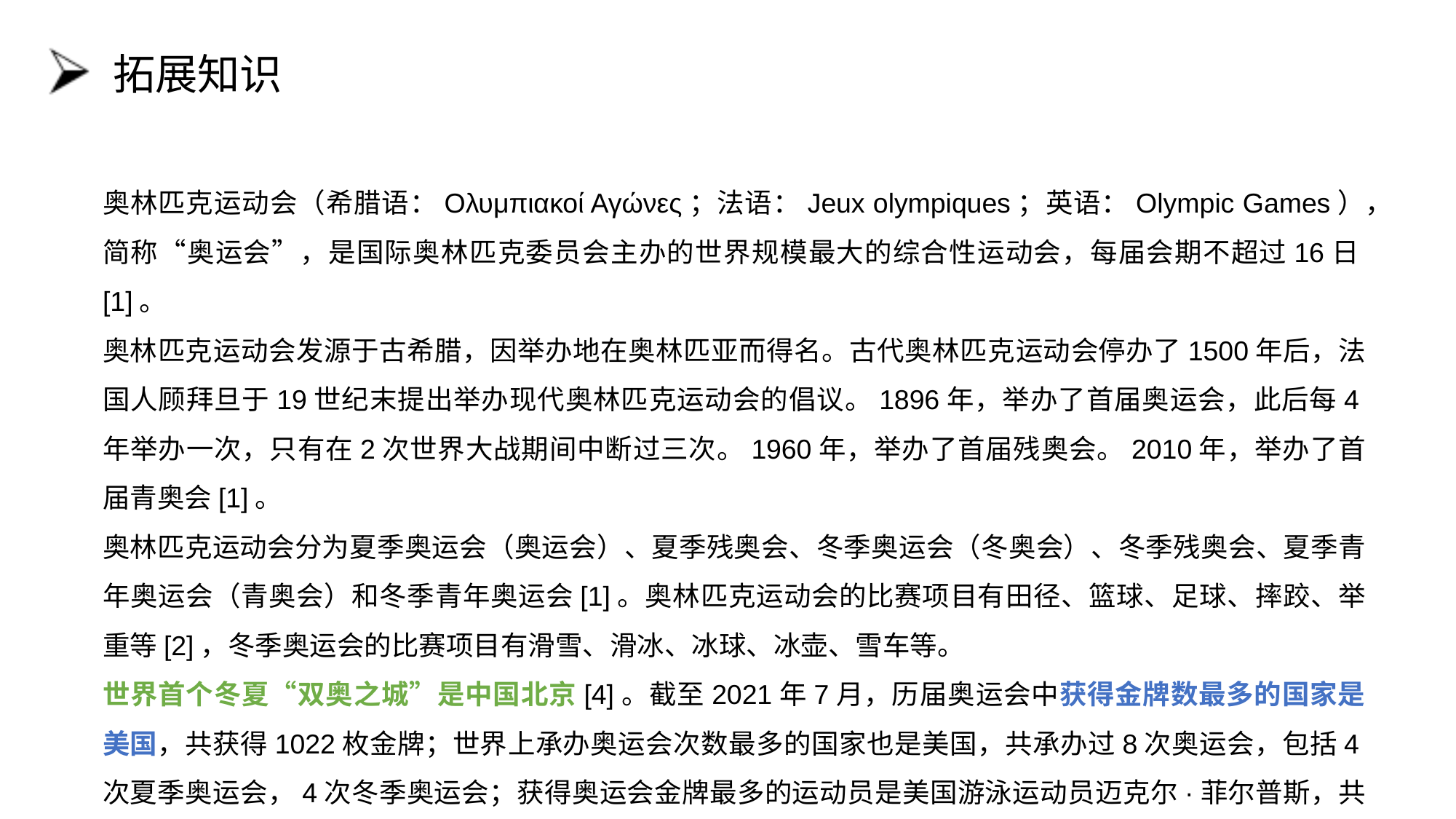

# 拓展知识
奥林匹克运动会（希腊语：Ολυμπιακοί Αγώνες；法语：Jeux olympiques；英语：Olympic Games），简称“奥运会”，是国际奥林匹克委员会主办的世界规模最大的综合性运动会，每届会期不超过16日[1]。
奥林匹克运动会发源于古希腊，因举办地在奥林匹亚而得名。古代奥林匹克运动会停办了1500年后，法国人顾拜旦于19世纪末提出举办现代奥林匹克运动会的倡议。1896年，举办了首届奥运会，此后每4年举办一次，只有在2次世界大战期间中断过三次。1960年，举办了首届残奥会。2010年，举办了首届青奥会[1]。
奥林匹克运动会分为夏季奥运会（奥运会）、夏季残奥会、冬季奥运会（冬奥会）、冬季残奥会、夏季青年奥运会（青奥会）和冬季青年奥运会[1]。奥林匹克运动会的比赛项目有田径、篮球、足球、摔跤、举重等[2]，冬季奥运会的比赛项目有滑雪、滑冰、冰球、冰壶、雪车等。
世界首个冬夏“双奥之城”是中国北京[4]。截至2021年7月，历届奥运会中获得金牌数最多的国家是美国，共获得1022枚金牌；世界上承办奥运会次数最多的国家也是美国，共承办过8次奥运会，包括4次夏季奥运会，4次冬季奥运会；获得奥运会金牌最多的运动员是美国游泳运动员迈克尔·菲尔普斯，共获得23枚金牌；世界男子100米短跑世界纪录及男子200米短跑世界纪录保持者是田径运动员尤塞安·博尔特[5]。